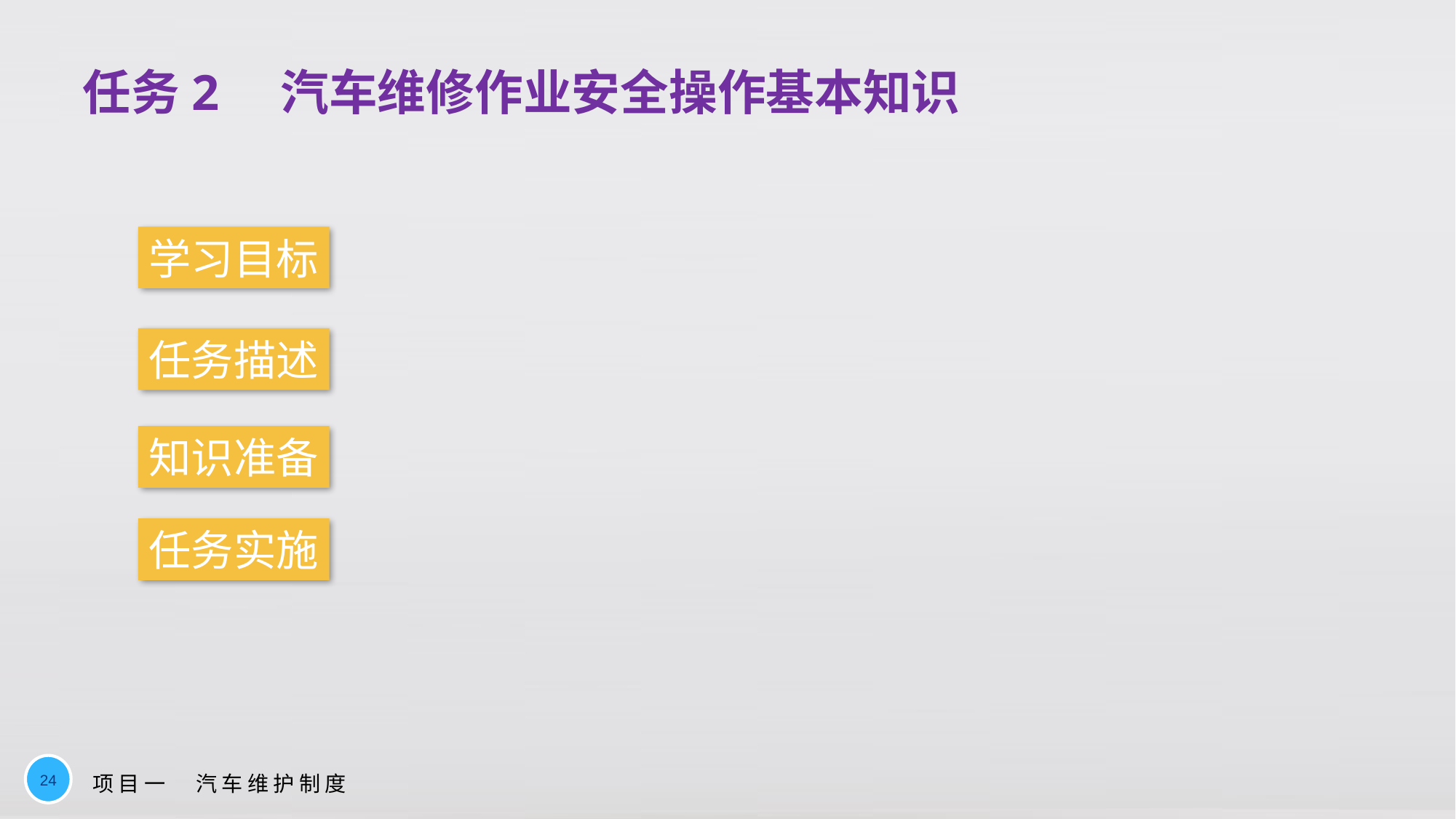

任务2　汽车维修作业安全操作基本知识
学习目标
任务描述
知识准备
任务实施
24